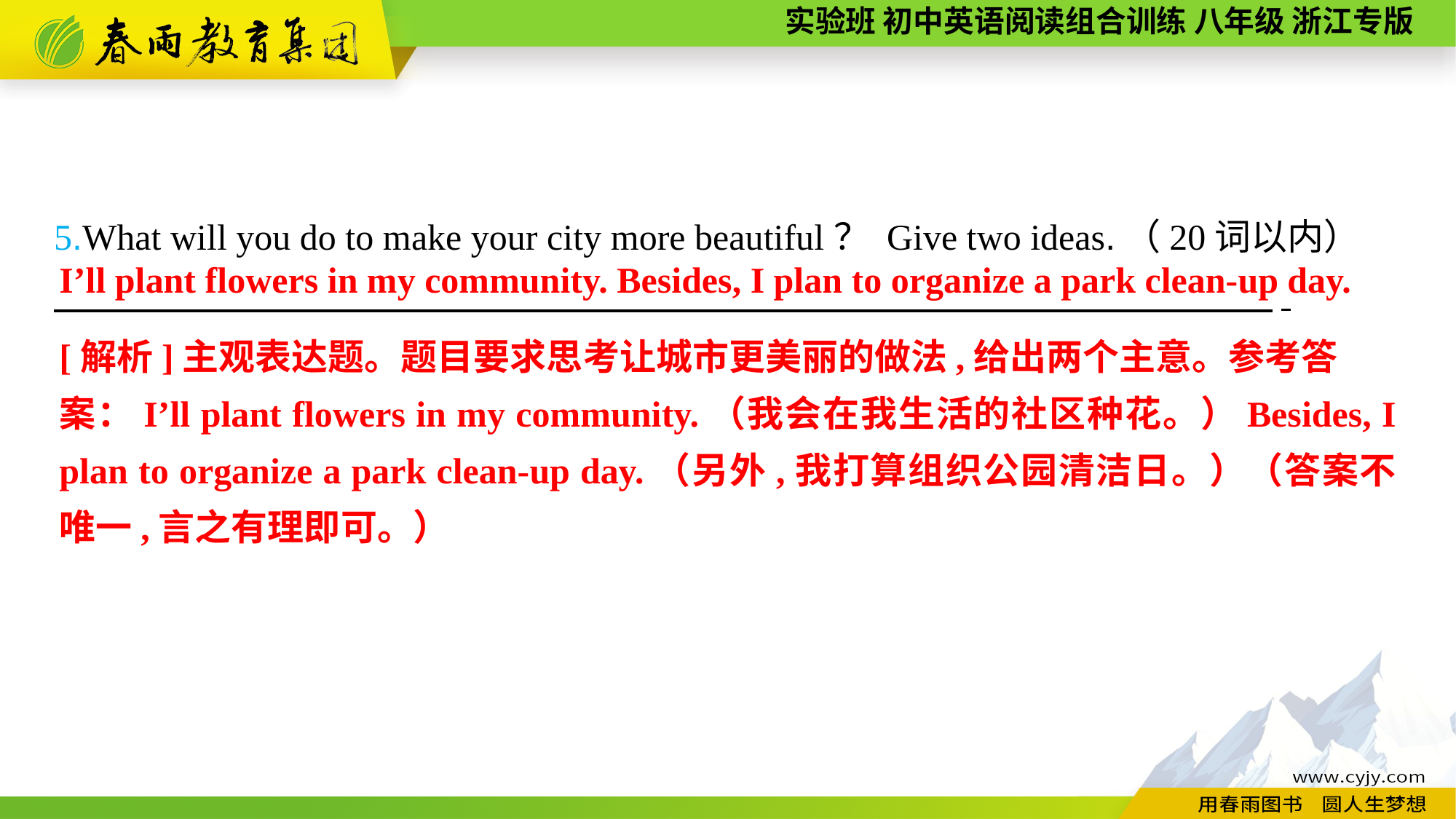

5.What will you do to make your city more beautiful？ Give two ideas.（20词以内）
　　　　                                                                                                                                   .
I’ll plant flowers in my community. Besides, I plan to organize a park clean-up day.
[解析]主观表达题。题目要求思考让城市更美丽的做法,给出两个主意。参考答
案：I’ll plant flowers in my community.（我会在我生活的社区种花。）Besides, I plan to organize a park clean-up day.（另外,我打算组织公园清洁日。）（答案不唯一,言之有理即可。）